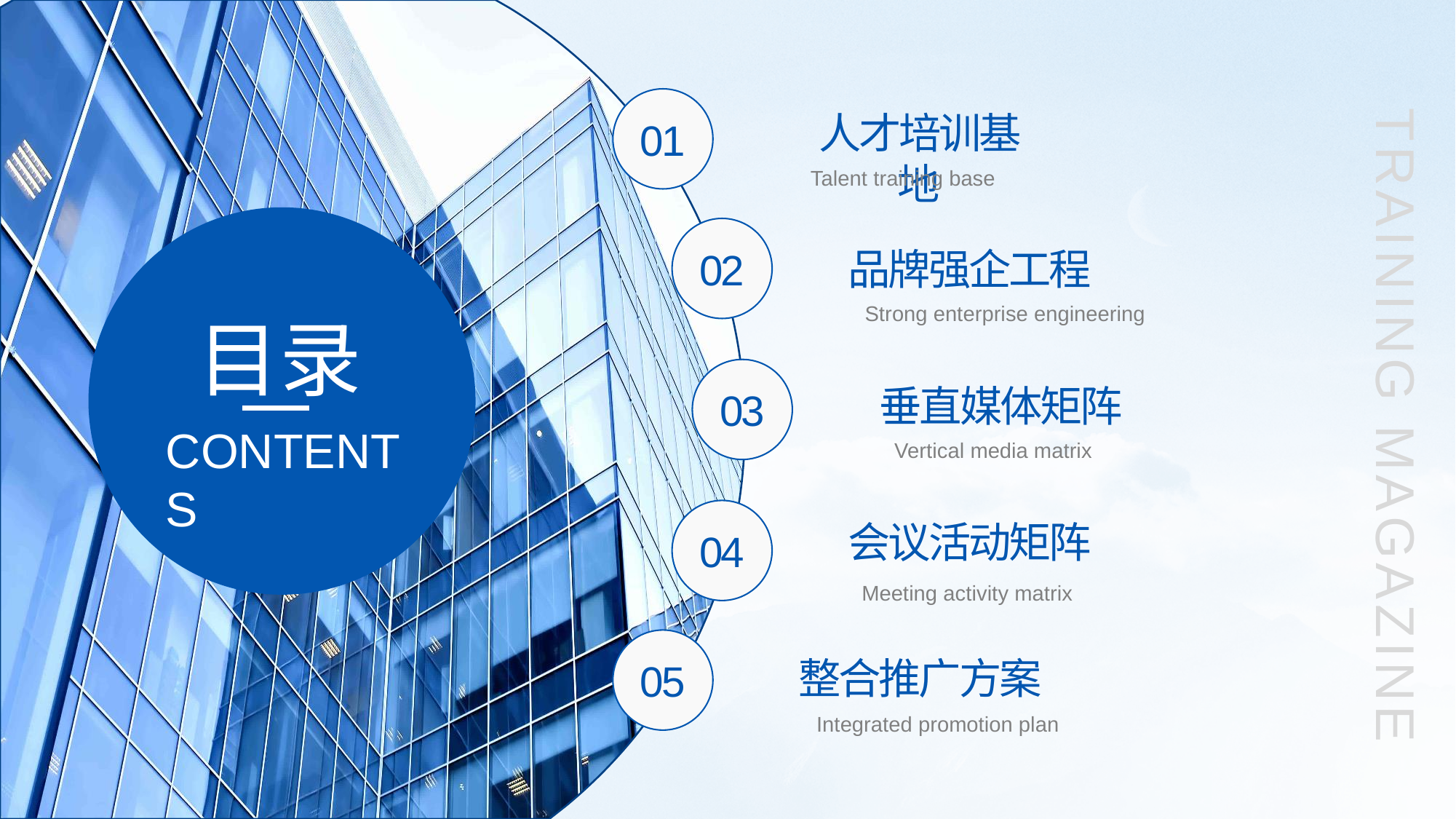

01
人才培训基地
Talent training base

02
品牌强企工程
Strong enterprise engineering
目录
03
垂直媒体矩阵
TRAINING MAGAZINE
CONTENTS
Vertical media matrix
04
会议活动矩阵
Meeting activity matrix
05
整合推广方案
Integrated promotion plan